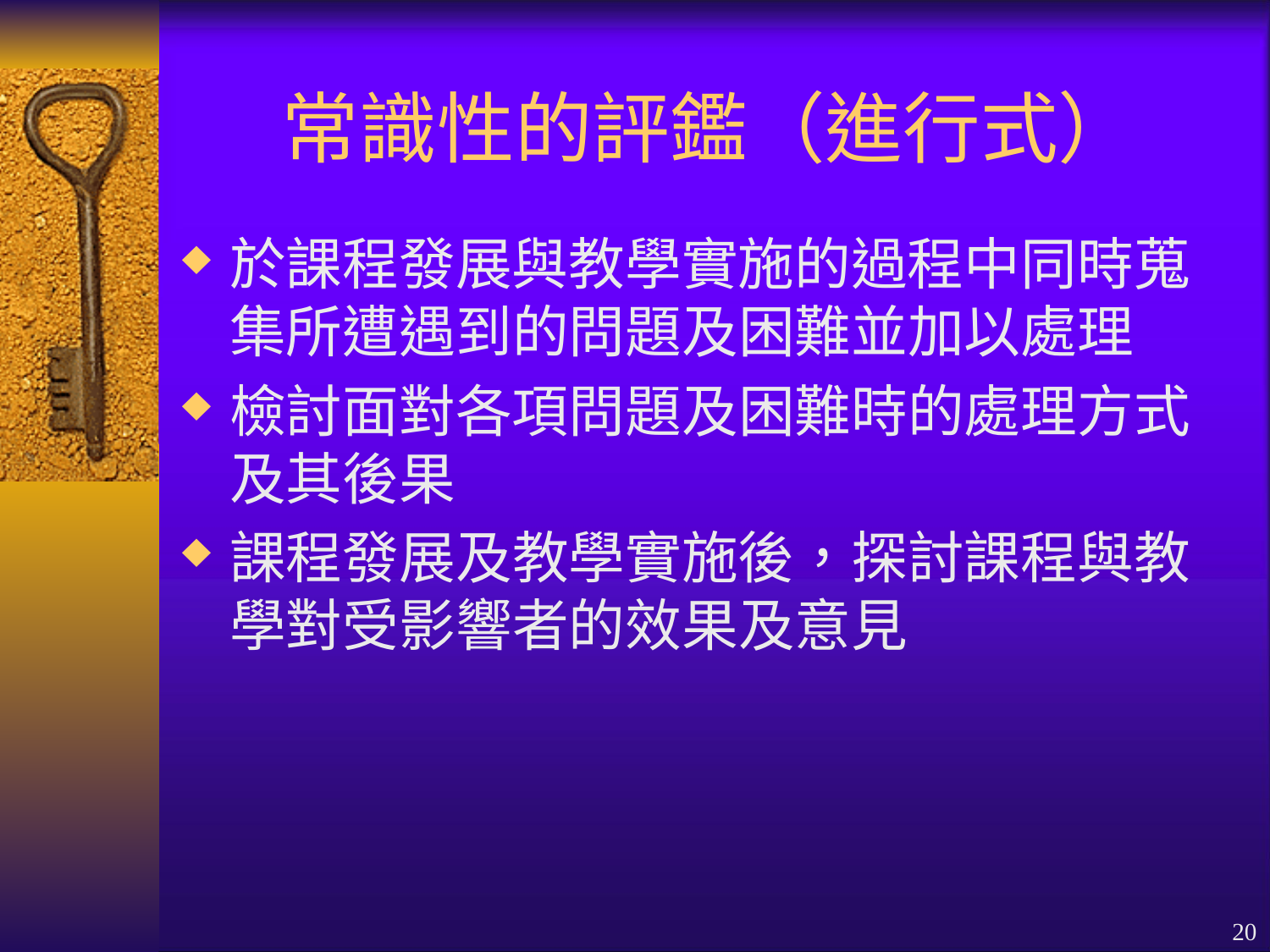

# 常識性的評鑑（進行式）
於課程發展與教學實施的過程中同時蒐集所遭遇到的問題及困難並加以處理
檢討面對各項問題及困難時的處理方式及其後果
課程發展及教學實施後，探討課程與教學對受影響者的效果及意見
20